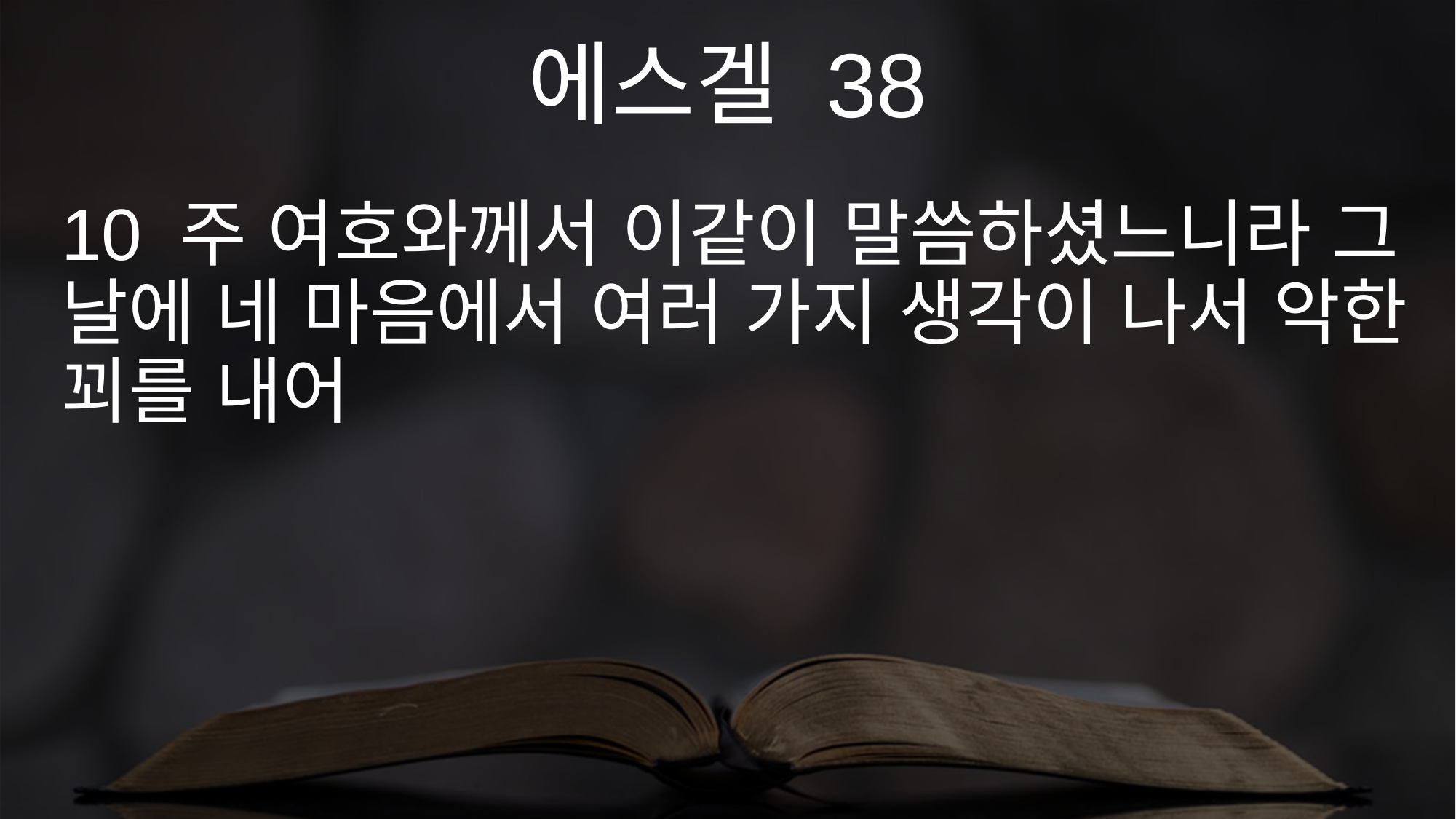

에스겔 38
10 주 여호와께서 이같이 말씀하셨느니라 그 날에 네 마음에서 여러 가지 생각이 나서 악한 꾀를 내어